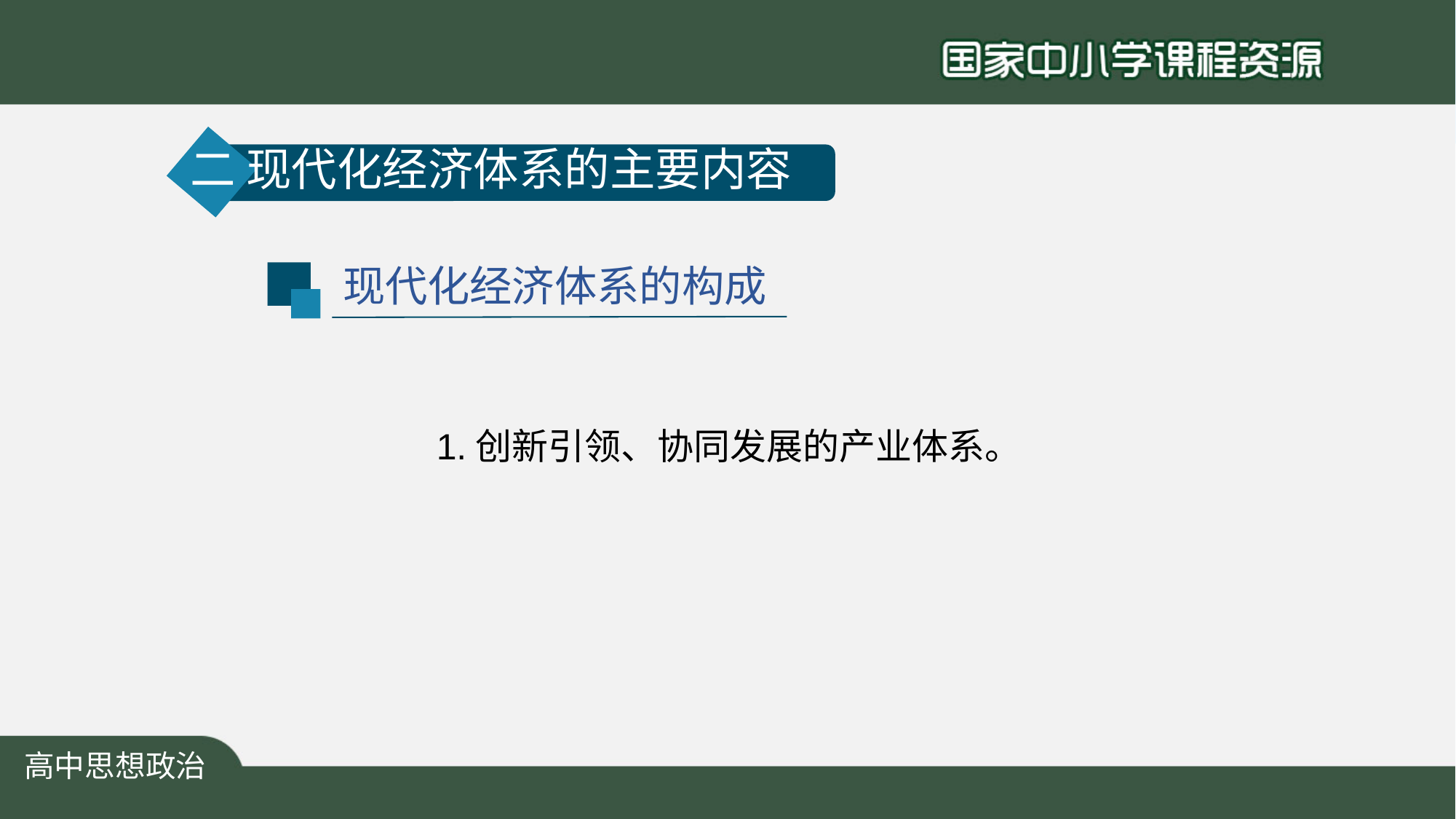

二 现代化经济体系的主要内容

现代化经济体系的构成

1.创新引领、协同发展的产业体系。